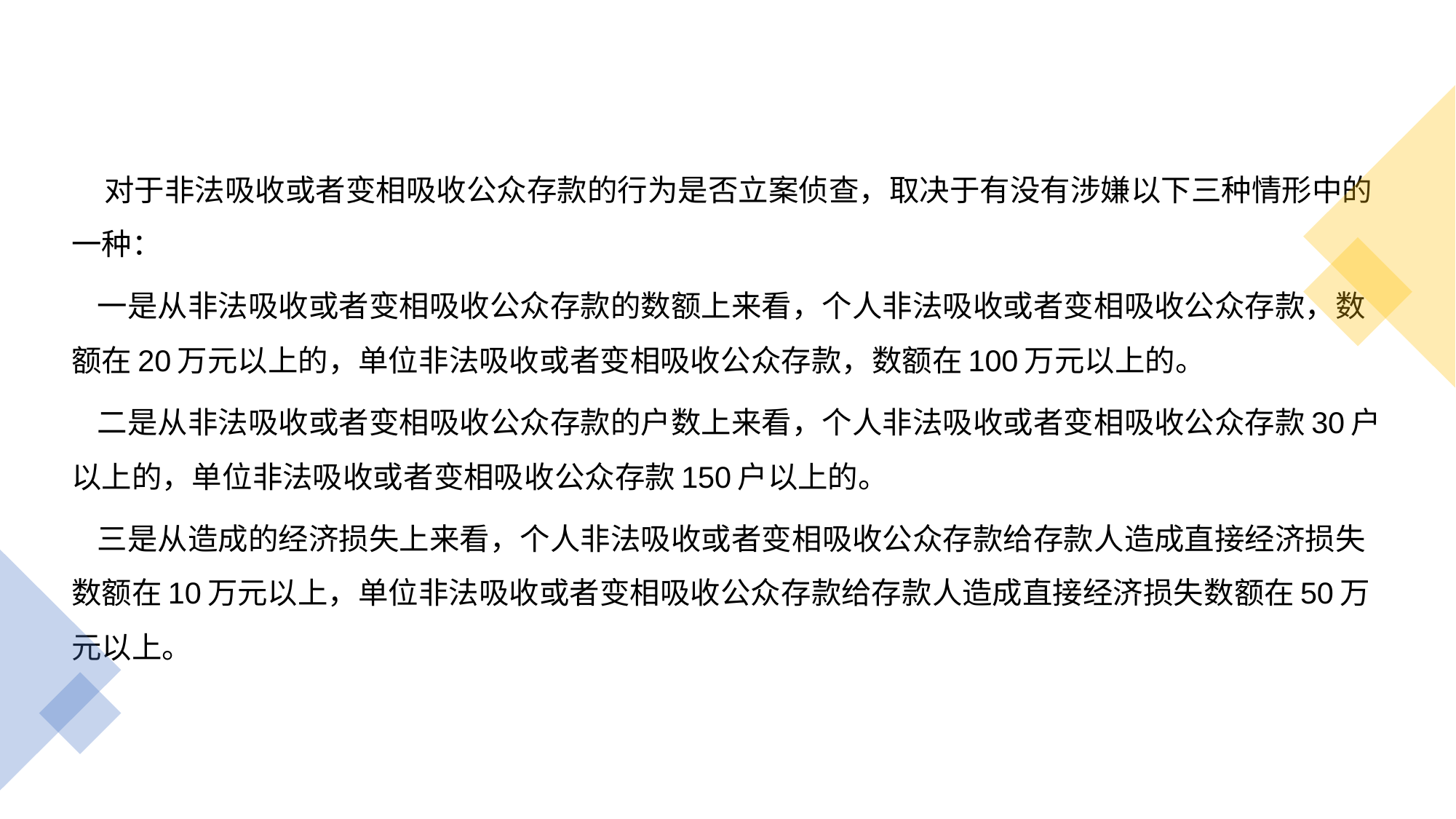

对于非法吸收或者变相吸收公众存款的行为是否立案侦查，取决于有没有涉嫌以下三种情形中的一种：
   一是从非法吸收或者变相吸收公众存款的数额上来看，个人非法吸收或者变相吸收公众存款，数额在20万元以上的，单位非法吸收或者变相吸收公众存款，数额在100万元以上的。
   二是从非法吸收或者变相吸收公众存款的户数上来看，个人非法吸收或者变相吸收公众存款30户以上的，单位非法吸收或者变相吸收公众存款150户以上的。
   三是从造成的经济损失上来看，个人非法吸收或者变相吸收公众存款给存款人造成直接经济损失数额在10万元以上，单位非法吸收或者变相吸收公众存款给存款人造成直接经济损失数额在50万元以上。